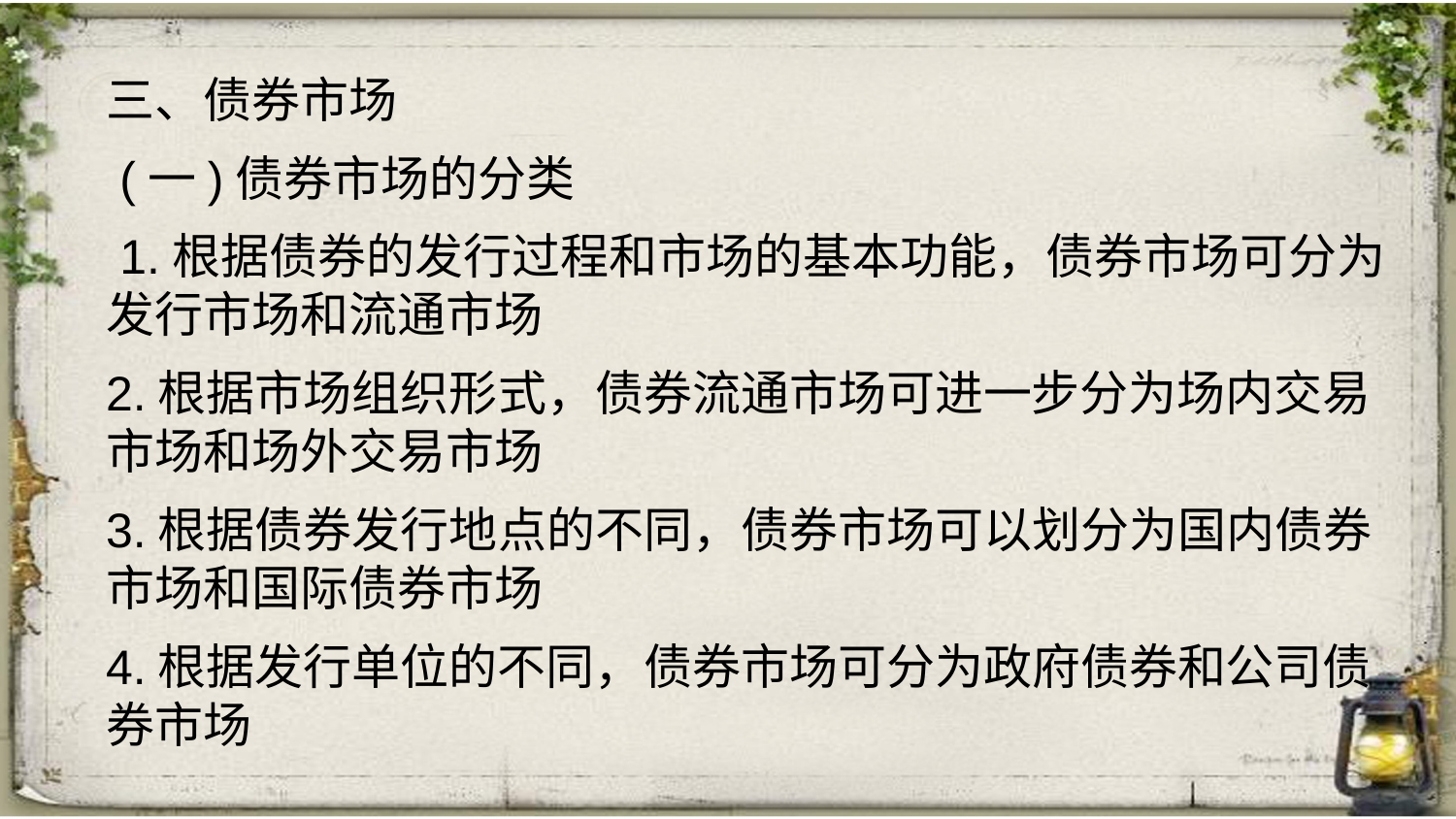

三、债券市场
 (一)债券市场的分类
 1.根据债券的发行过程和市场的基本功能，债券市场可分为发行市场和流通市场
2.根据市场组织形式，债券流通市场可进一步分为场内交易市场和场外交易市场
3.根据债券发行地点的不同，债券市场可以划分为国内债券市场和国际债券市场
4.根据发行单位的不同，债券市场可分为政府债券和公司债券市场